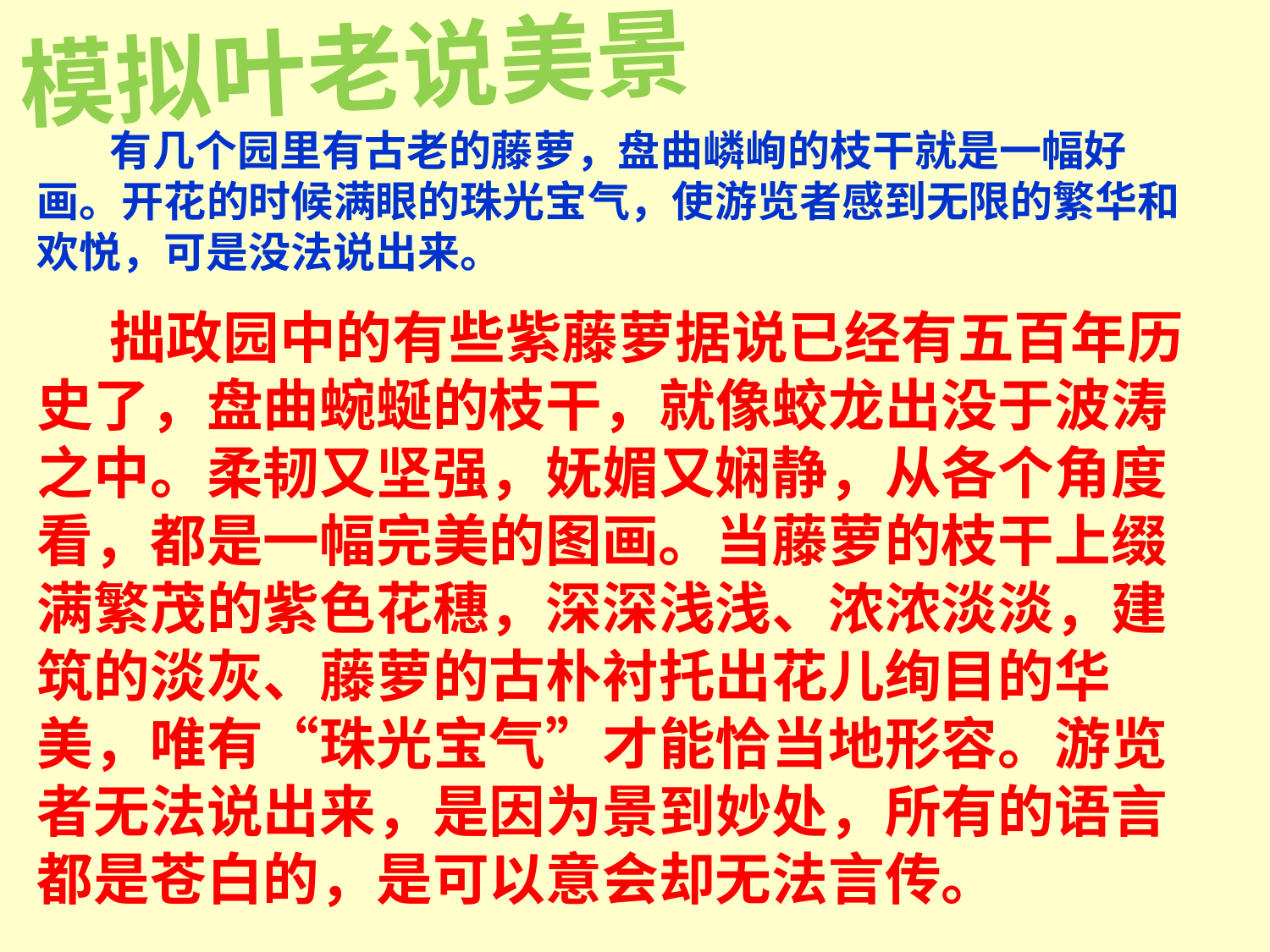

模拟叶老说美景
        有几个园里有古老的藤萝，盘曲嶙峋的枝干就是一幅好画。开花的时候满眼的珠光宝气，使游览者感到无限的繁华和欢悦，可是没法说出来。
        拙政园中的有些紫藤萝据说已经有五百年历史了，盘曲蜿蜒的枝干，就像蛟龙出没于波涛之中。柔韧又坚强，妩媚又娴静，从各个角度看，都是一幅完美的图画。当藤萝的枝干上缀满繁茂的紫色花穗，深深浅浅、浓浓淡淡，建筑的淡灰、藤萝的古朴衬托出花儿绚目的华美，唯有“珠光宝气”才能恰当地形容。游览者无法说出来，是因为景到妙处，所有的语言都是苍白的，是可以意会却无法言传。